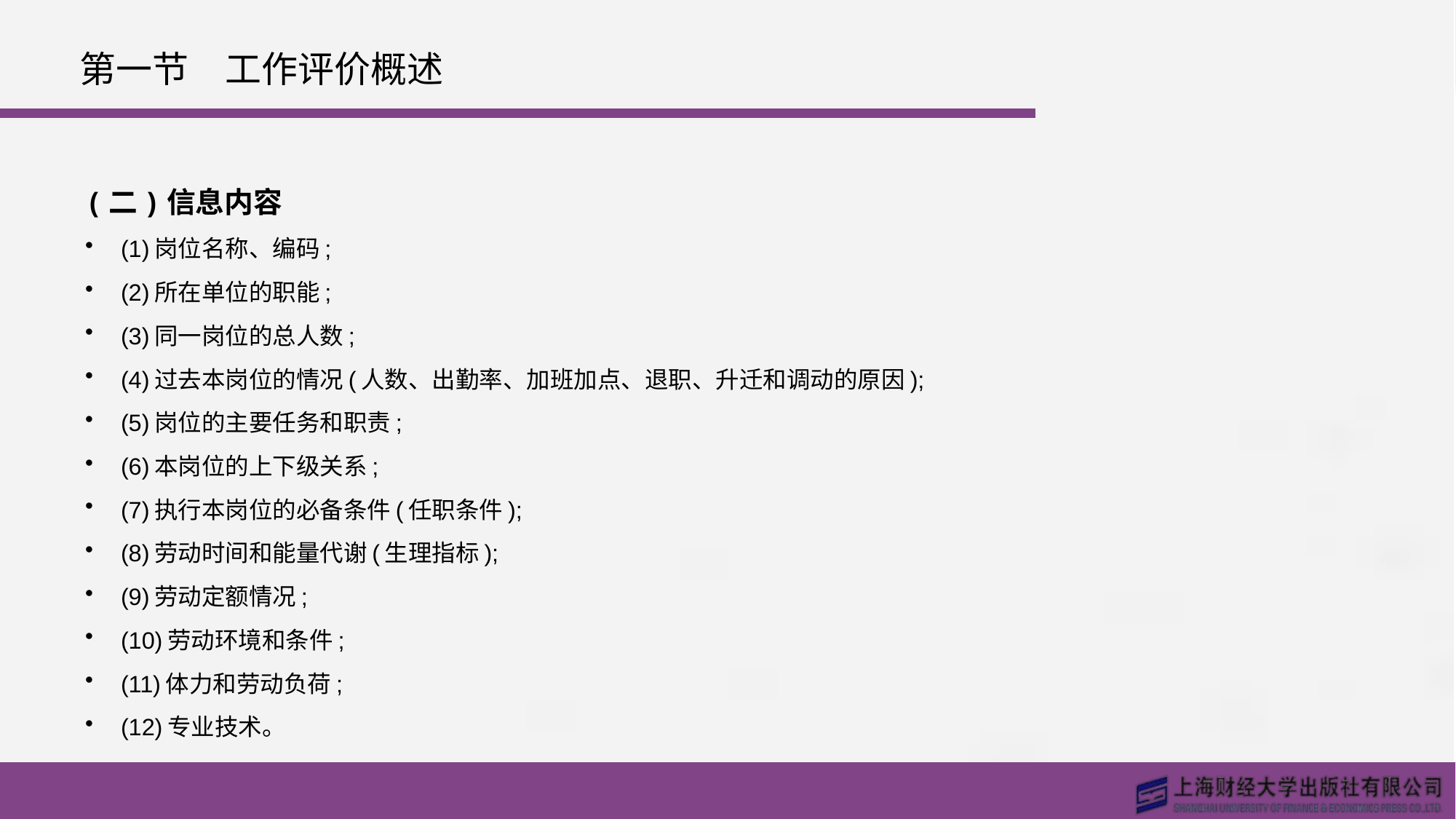

# 第一节　工作评价概述
(二)信息内容
(1)岗位名称、编码;
(2)所在单位的职能;
(3)同一岗位的总人数;
(4)过去本岗位的情况(人数、出勤率、加班加点、退职、升迁和调动的原因);
(5)岗位的主要任务和职责;
(6)本岗位的上下级关系;
(7)执行本岗位的必备条件(任职条件);
(8)劳动时间和能量代谢(生理指标);
(9)劳动定额情况;
(10)劳动环境和条件;
(11)体力和劳动负荷;
(12)专业技术。